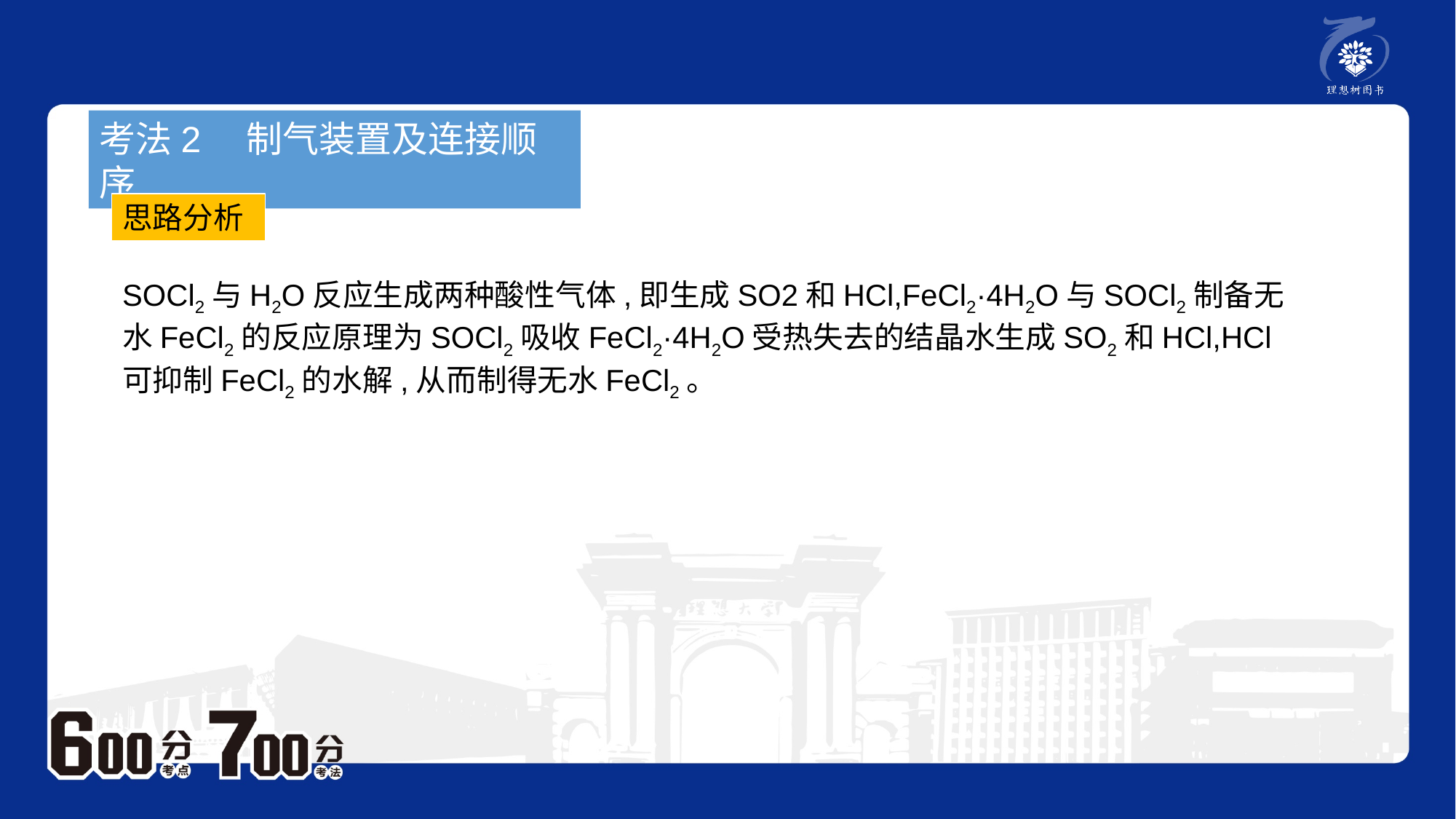

考法2　制气装置及连接顺序
思路分析
SOCl2与H2O反应生成两种酸性气体,即生成SO2和HCl,FeCl2·4H2O与SOCl2制备无水FeCl2的反应原理为SOCl2吸收FeCl2·4H2O受热失去的结晶水生成SO2和HCl,HCl可抑制FeCl2的水解,从而制得无水FeCl2。